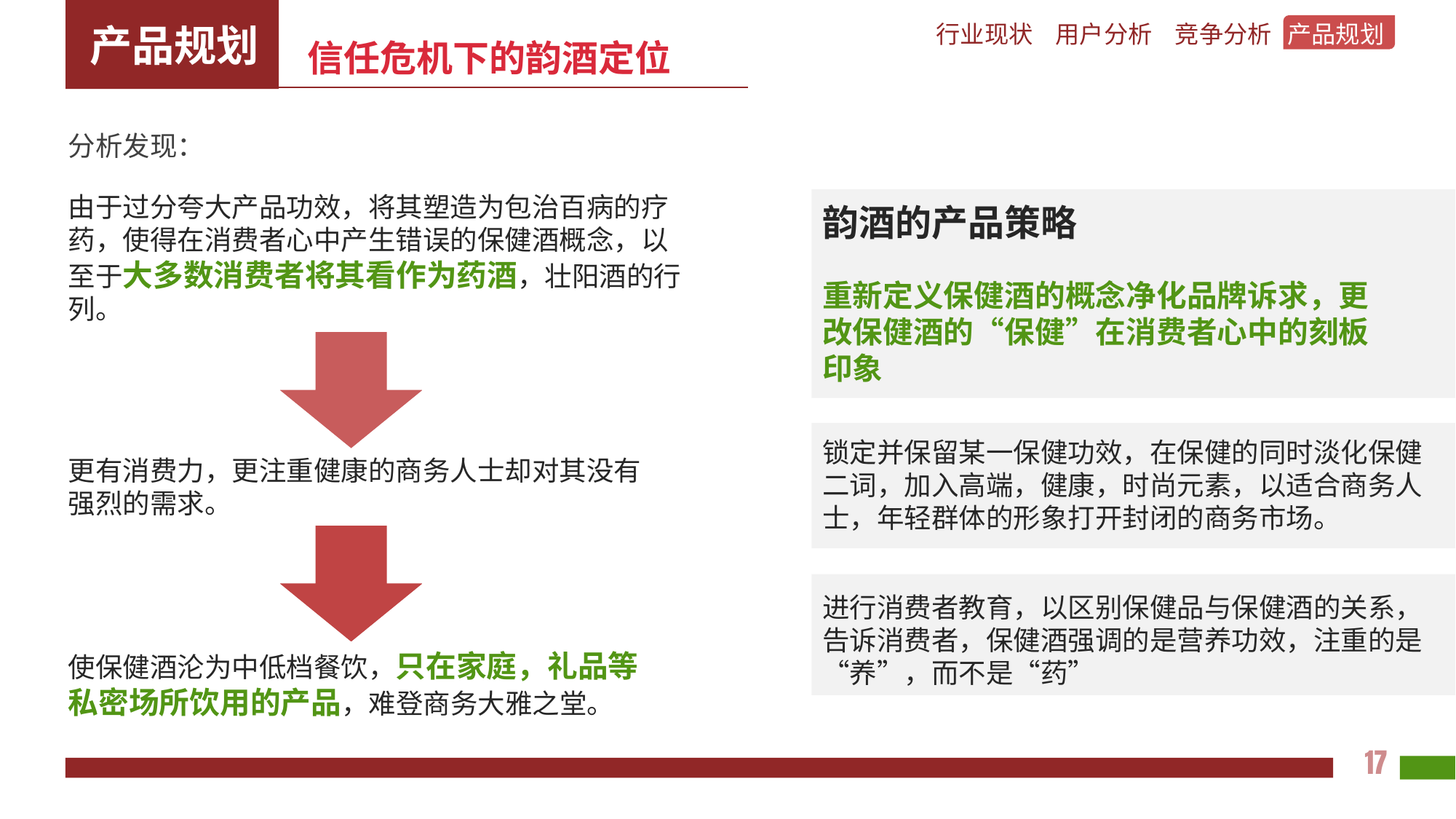

信任危机下的韵酒定位
分析发现：
由于过分夸大产品功效，将其塑造为包治百病的疗药，使得在消费者心中产生错误的保健酒概念，以至于大多数消费者将其看作为药酒，壮阳酒的行列。

韵酒的产品策略

重新定义保健酒的概念净化品牌诉求，更改保健酒的“保健”在消费者心中的刻板印象

锁定并保留某一保健功效，在保健的同时淡化保健二词，加入高端，健康，时尚元素，以适合商务人士，年轻群体的形象打开封闭的商务市场。

更有消费力，更注重健康的商务人士却对其没有强烈的需求。

进行消费者教育，以区别保健品与保健酒的关系，告诉消费者，保健酒强调的是营养功效，注重的是“养”，而不是“药”
使保健酒沦为中低档餐饮，只在家庭，礼品等私密场所饮用的产品，难登商务大雅之堂。
17